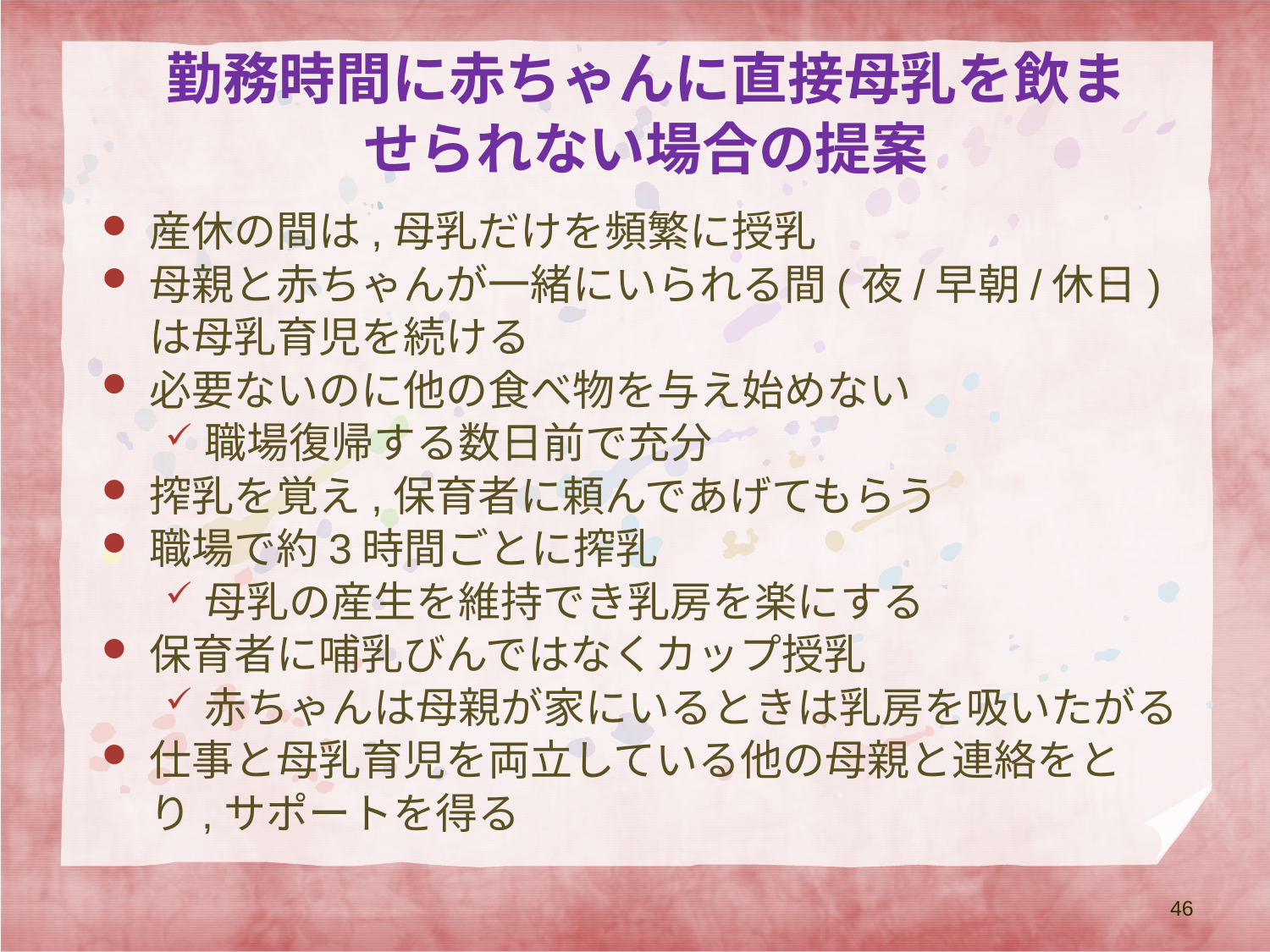

# 勤務時間に赤ちゃんに直接母乳を飲ませられない場合の提案
産休の間は,母乳だけを頻繁に授乳
母親と赤ちゃんが一緒にいられる間(夜/早朝/休日)は母乳育児を続ける
必要ないのに他の食べ物を与え始めない
職場復帰する数日前で充分
搾乳を覚え,保育者に頼んであげてもらう
職場で約3時間ごとに搾乳
母乳の産生を維持でき乳房を楽にする
保育者に哺乳びんではなくカップ授乳
赤ちゃんは母親が家にいるときは乳房を吸いたがる
仕事と母乳育児を両立している他の母親と連絡をとり,サポートを得る

46